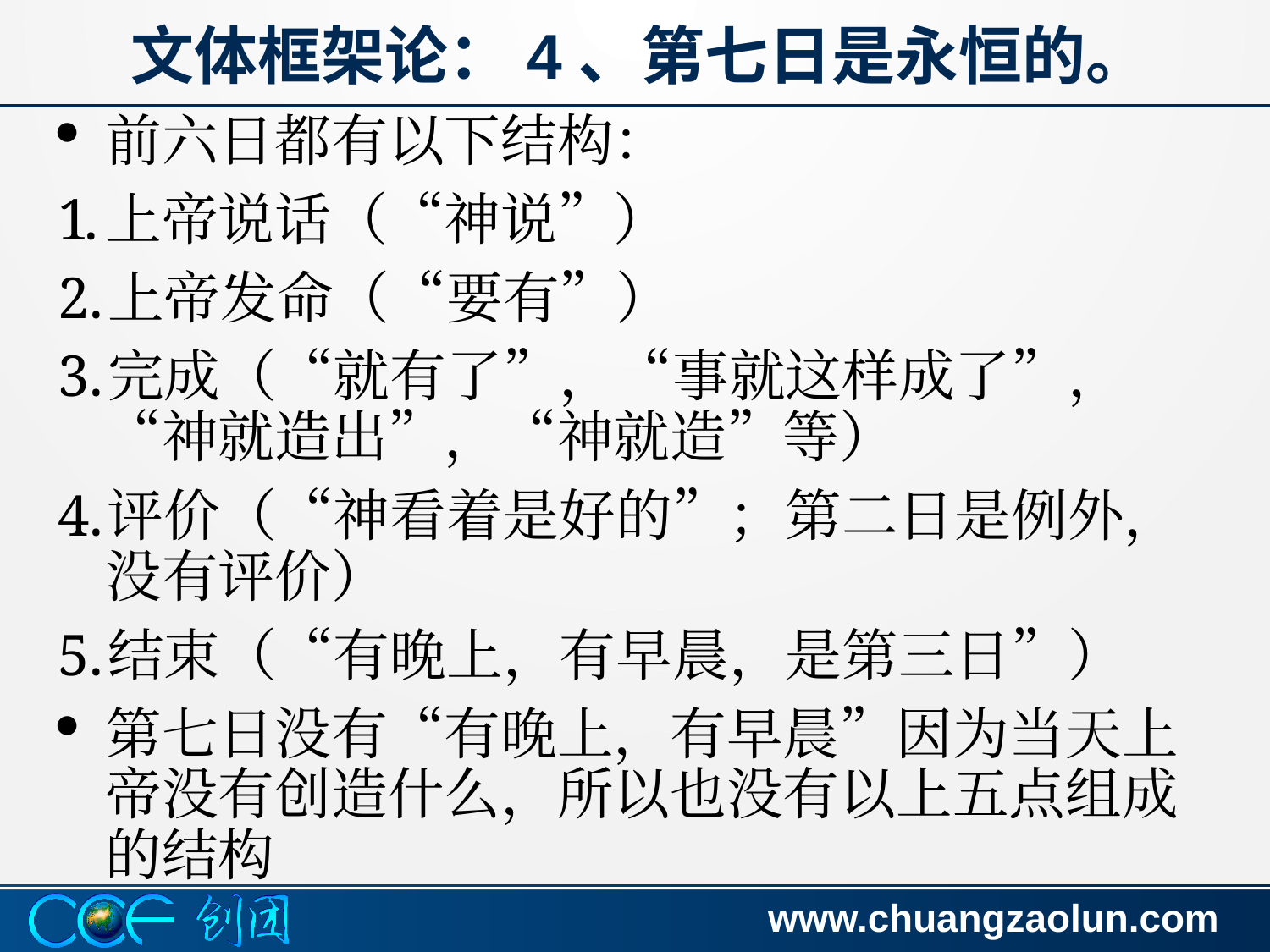

文体框架论：4、第七日是永恒的。
前六日都有以下结构：
上帝说话（“神说”）
上帝发命（“要有”）
完成（“就有了”，“事就这样成了”，“神就造出”，“神就造”等）
评价（“神看着是好的”；第二日是例外，没有评价）
结束（“有晚上，有早晨，是第三日”）
第七日没有“有晚上，有早晨”因为当天上帝没有创造什么，所以也没有以上五点组成的结构